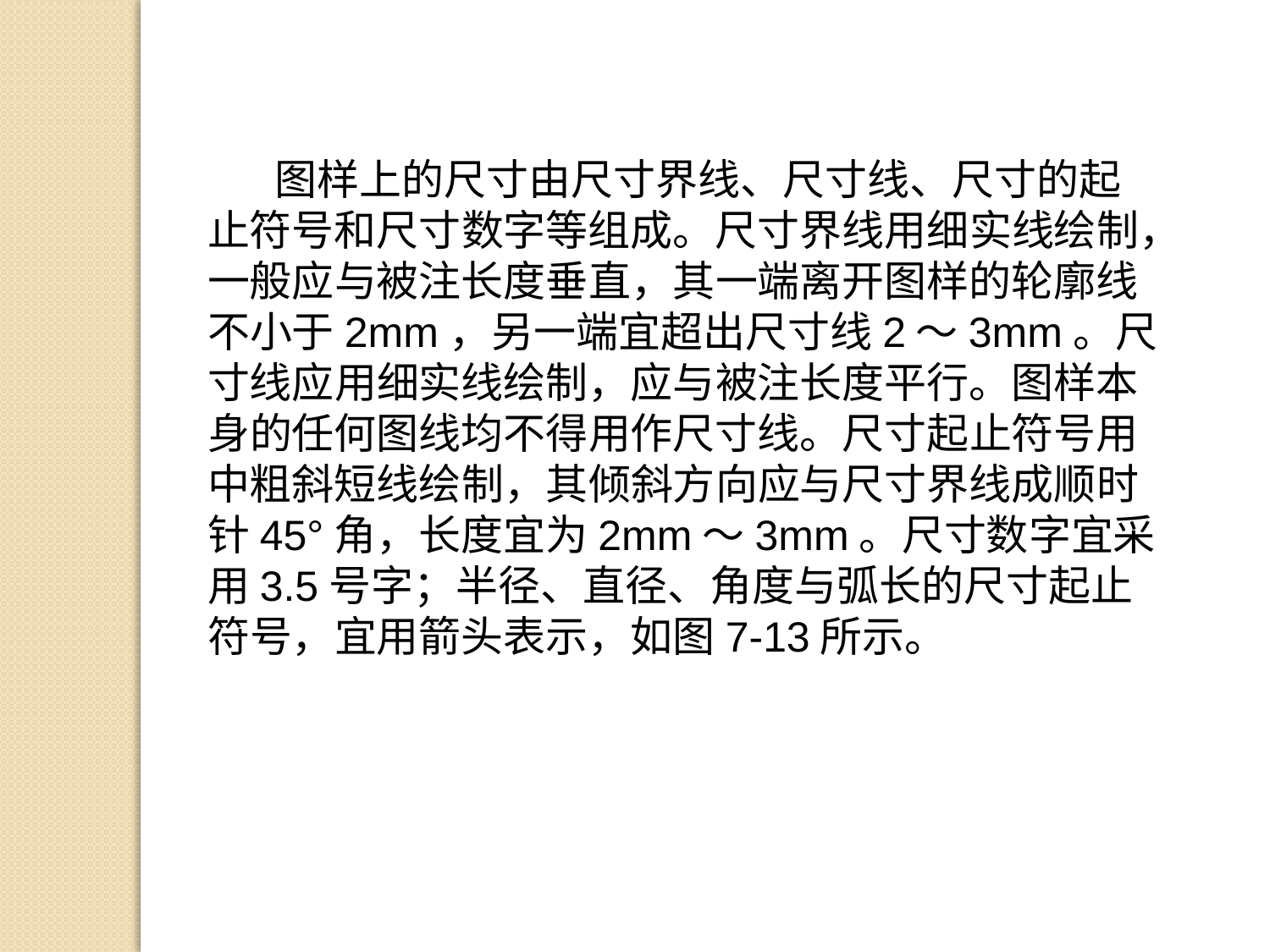

图样上的尺寸由尺寸界线、尺寸线、尺寸的起止符号和尺寸数字等组成。尺寸界线用细实线绘制，一般应与被注长度垂直，其一端离开图样的轮廓线不小于2mm，另一端宜超出尺寸线2～3mm。尺寸线应用细实线绘制，应与被注长度平行。图样本身的任何图线均不得用作尺寸线。尺寸起止符号用中粗斜短线绘制，其倾斜方向应与尺寸界线成顺时针45°角，长度宜为2mm～3mm。尺寸数字宜采用3.5号字；半径、直径、角度与弧长的尺寸起止符号，宜用箭头表示，如图7-13所示。